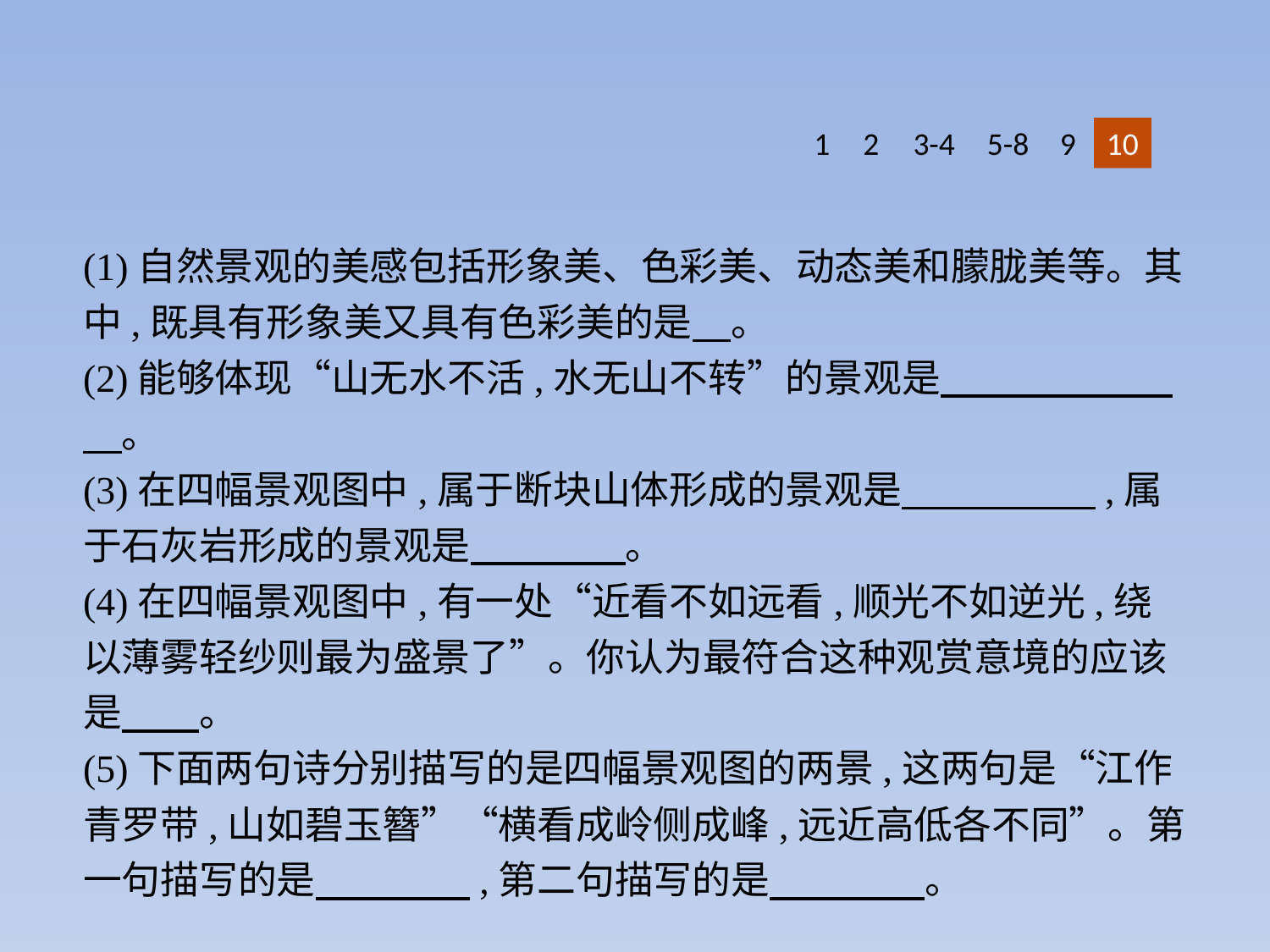

1
2
3-4
5-8
9
10
(1)自然景观的美感包括形象美、色彩美、动态美和朦胧美等。其中,既具有形象美又具有色彩美的是　。
(2)能够体现“山无水不活,水无山不转”的景观是　　　　　　　。
(3)在四幅景观图中,属于断块山体形成的景观是　　　　　,属于石灰岩形成的景观是　　　　。
(4)在四幅景观图中,有一处“近看不如远看,顺光不如逆光,绕以薄雾轻纱则最为盛景了”。你认为最符合这种观赏意境的应该是　　。
(5)下面两句诗分别描写的是四幅景观图的两景,这两句是“江作青罗带,山如碧玉簪”“横看成岭侧成峰,远近高低各不同”。第一句描写的是　　　　,第二句描写的是　　　　。